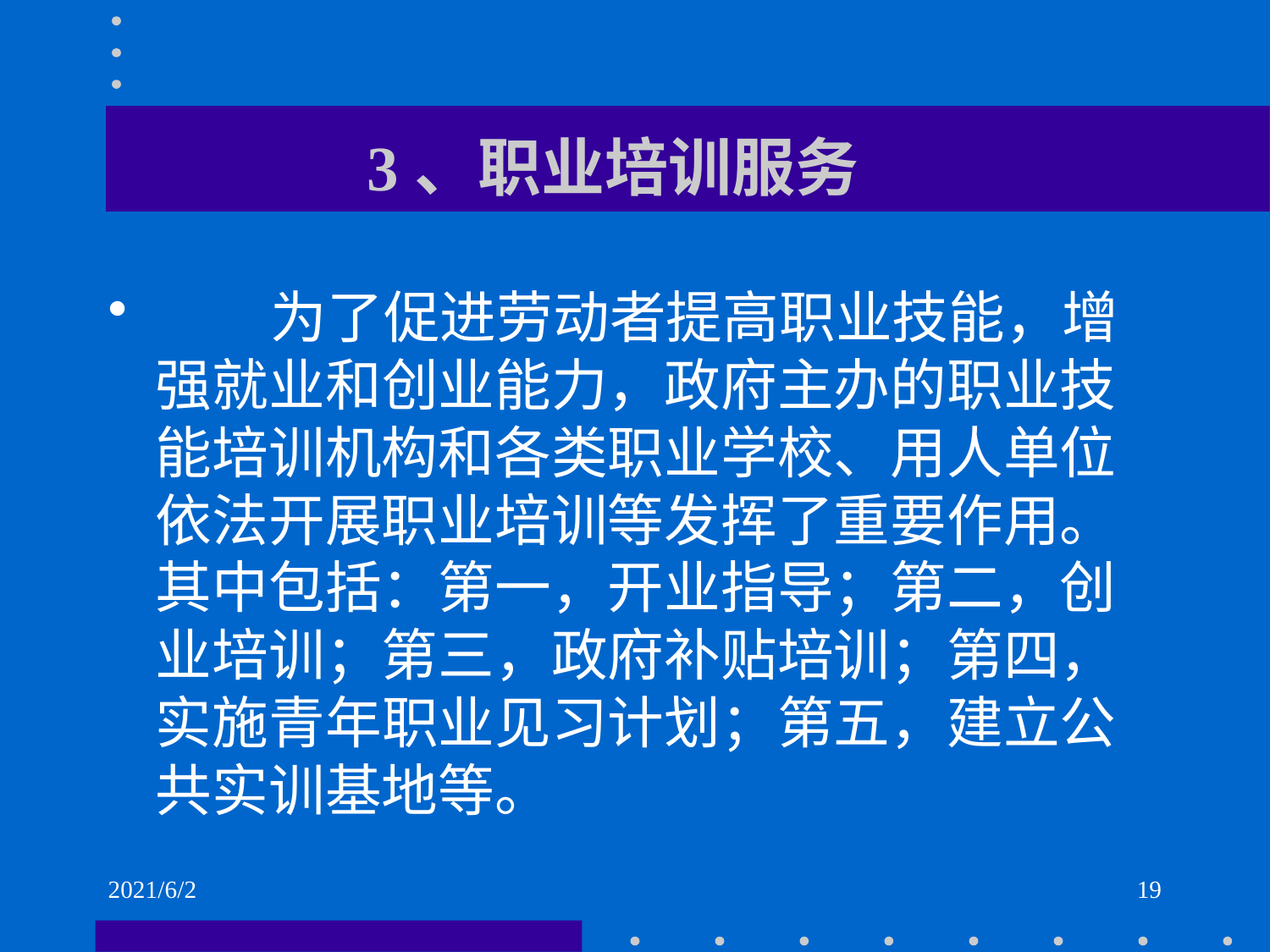

# 3、职业培训服务
        为了促进劳动者提高职业技能，增强就业和创业能力，政府主办的职业技能培训机构和各类职业学校、用人单位依法开展职业培训等发挥了重要作用。其中包括：第一，开业指导；第二，创业培训；第三，政府补贴培训；第四，实施青年职业见习计划；第五，建立公共实训基地等。
2021/6/2
19